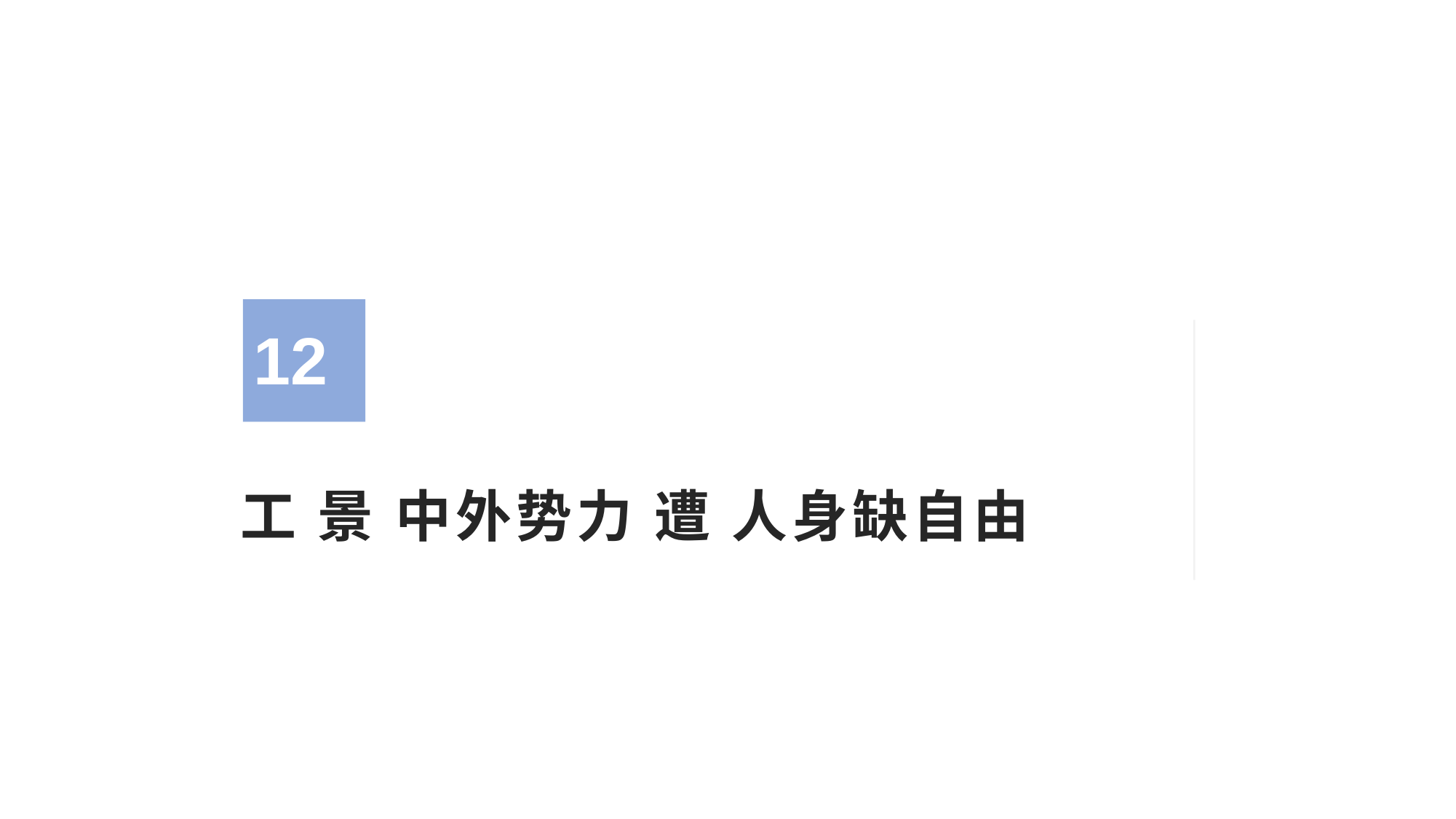

12

# 工 景 中外势力 遭 人身缺自由